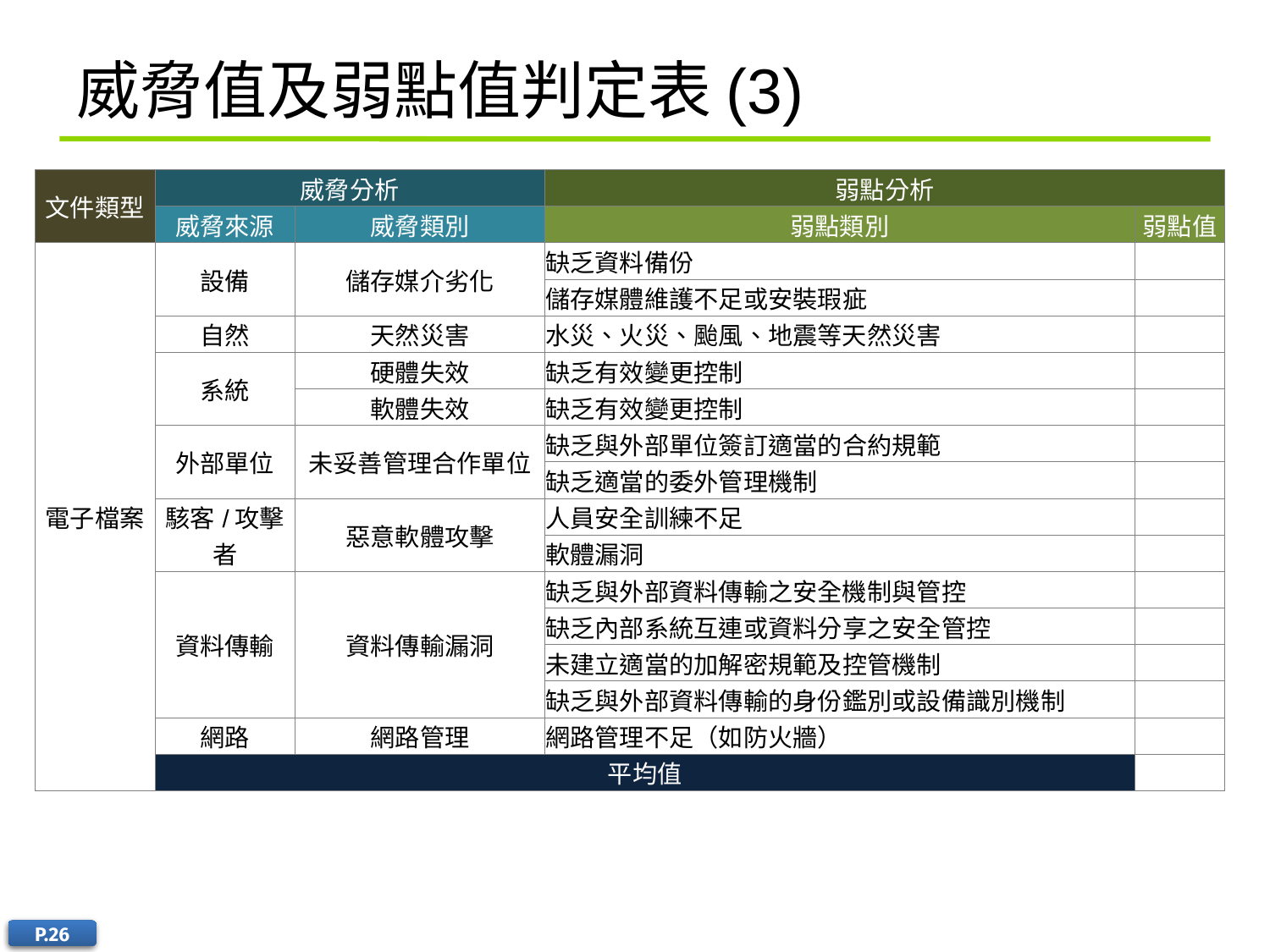

# 威脅值及弱點值判定表(3)
| 文件類型 | 威脅分析 |  | 弱點分析 |  |
| --- | --- | --- | --- | --- |
|  | 威脅來源 | 威脅類別 | 弱點類別 | 弱點值 |
| 電子檔案 | 設備 | 儲存媒介劣化 | 缺乏資料備份 |  |
|  |  |  | 儲存媒體維護不足或安裝瑕疵 |  |
|  | 自然 | 天然災害 | 水災、火災、颱風、地震等天然災害 |  |
|  | 系統 | 硬體失效 | 缺乏有效變更控制 |  |
|  |  | 軟體失效 | 缺乏有效變更控制 |  |
|  | 外部單位 | 未妥善管理合作單位 | 缺乏與外部單位簽訂適當的合約規範 |  |
|  |  |  | 缺乏適當的委外管理機制 |  |
|  | 駭客/攻擊者 | 惡意軟體攻擊 | 人員安全訓練不足 |  |
|  |  |  | 軟體漏洞 |  |
|  | 資料傳輸 | 資料傳輸漏洞 | 缺乏與外部資料傳輸之安全機制與管控 |  |
|  |  |  | 缺乏內部系統互連或資料分享之安全管控 |  |
|  |  |  | 未建立適當的加解密規範及控管機制 |  |
|  |  |  | 缺乏與外部資料傳輸的身份鑑別或設備識別機制 |  |
|  | 網路 | 網路管理 | 網路管理不足（如防火牆） |  |
|  | 平均值 |  |  |  |